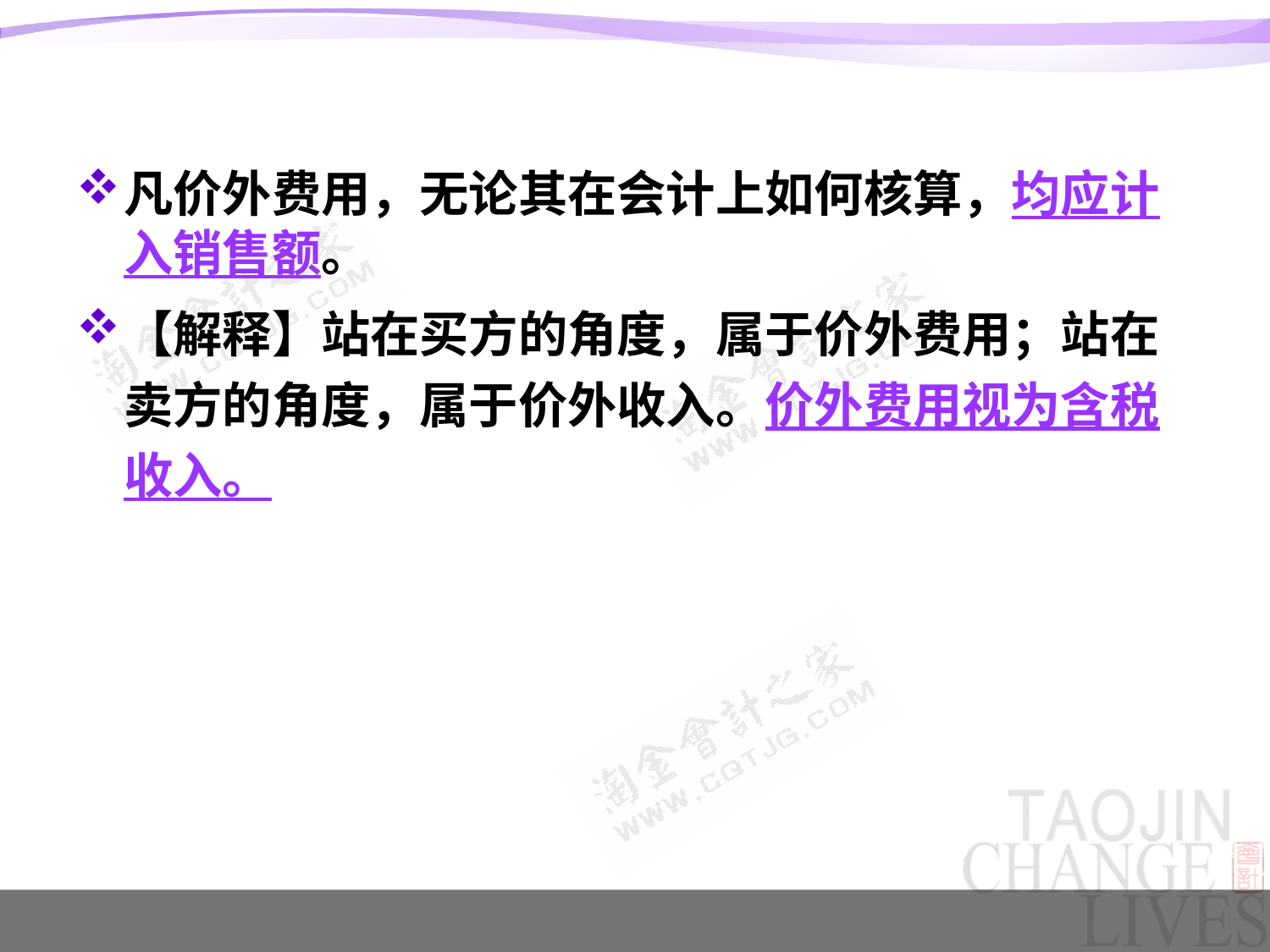

#
凡价外费用，无论其在会计上如何核算，均应计入销售额。
【解释】站在买方的角度，属于价外费用；站在卖方的角度，属于价外收入。价外费用视为含税收入。